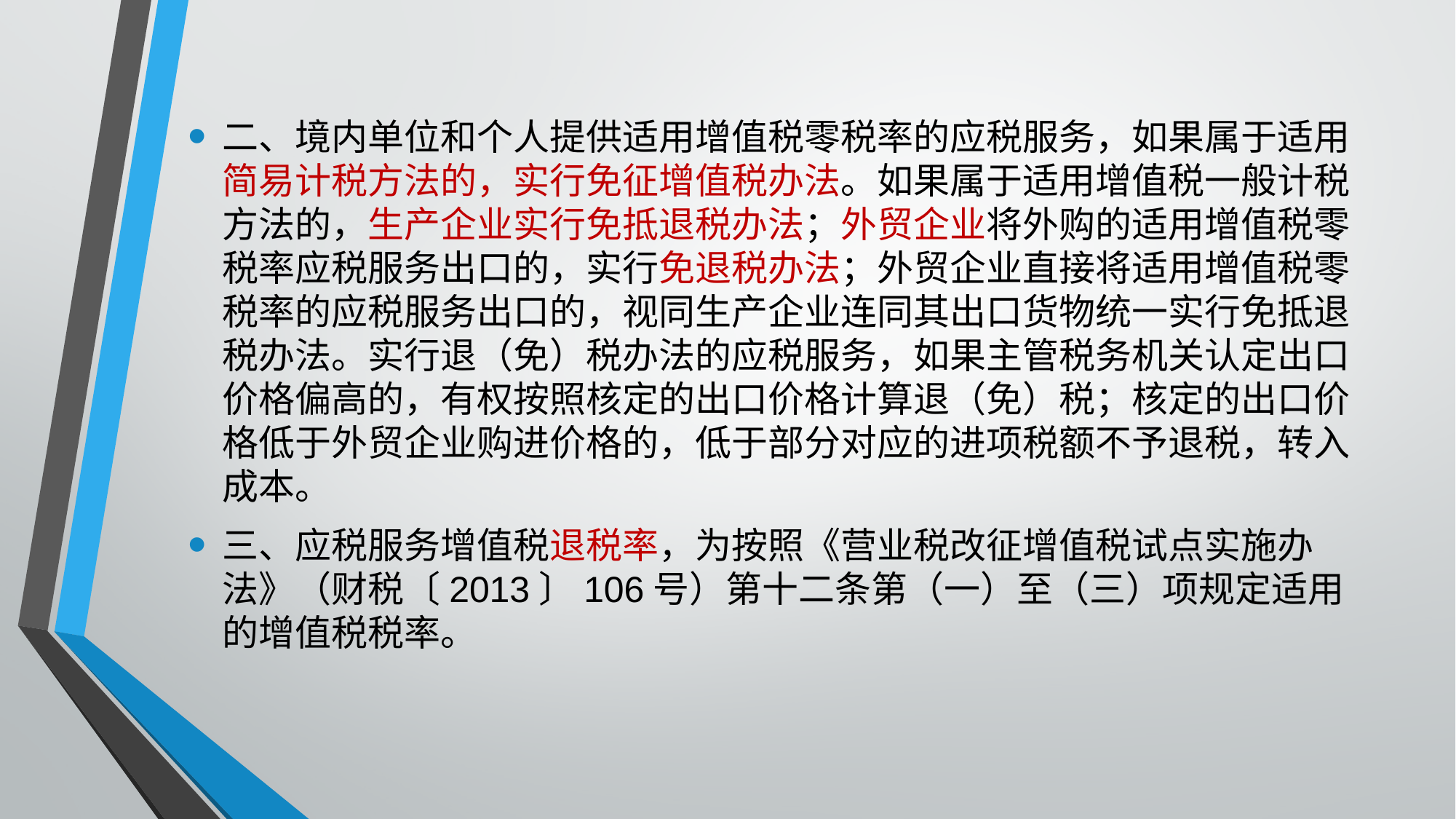

二、境内单位和个人提供适用增值税零税率的应税服务，如果属于适用简易计税方法的，实行免征增值税办法。如果属于适用增值税一般计税方法的，生产企业实行免抵退税办法；外贸企业将外购的适用增值税零税率应税服务出口的，实行免退税办法；外贸企业直接将适用增值税零税率的应税服务出口的，视同生产企业连同其出口货物统一实行免抵退税办法。实行退（免）税办法的应税服务，如果主管税务机关认定出口价格偏高的，有权按照核定的出口价格计算退（免）税；核定的出口价格低于外贸企业购进价格的，低于部分对应的进项税额不予退税，转入成本。
三、应税服务增值税退税率，为按照《营业税改征增值税试点实施办法》（财税〔2013〕106号）第十二条第（一）至（三）项规定适用的增值税税率。